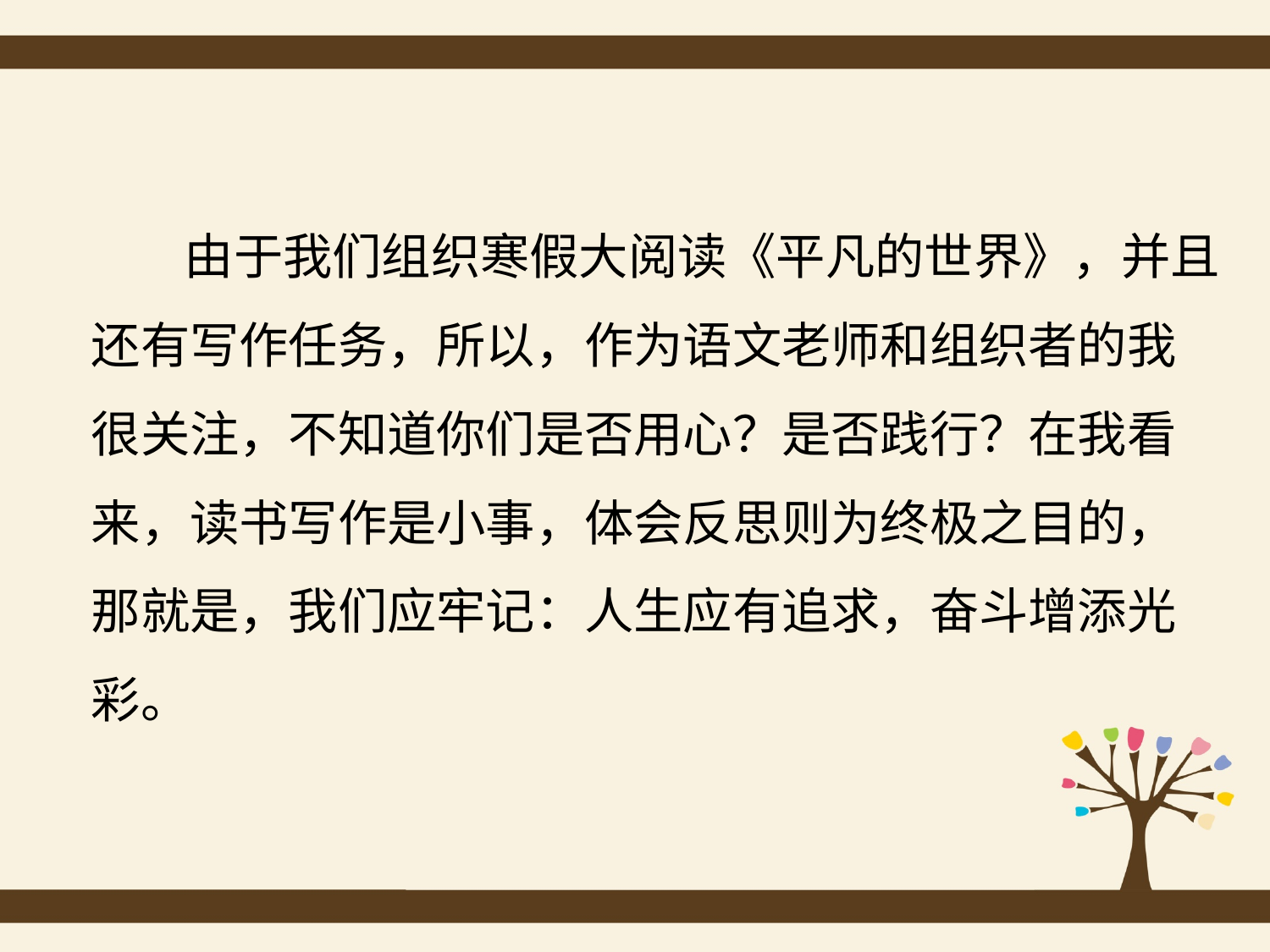

由于我们组织寒假大阅读《平凡的世界》，并且还有写作任务，所以，作为语文老师和组织者的我很关注，不知道你们是否用心？是否践行？在我看来，读书写作是小事，体会反思则为终极之目的，那就是，我们应牢记：人生应有追求，奋斗增添光彩。